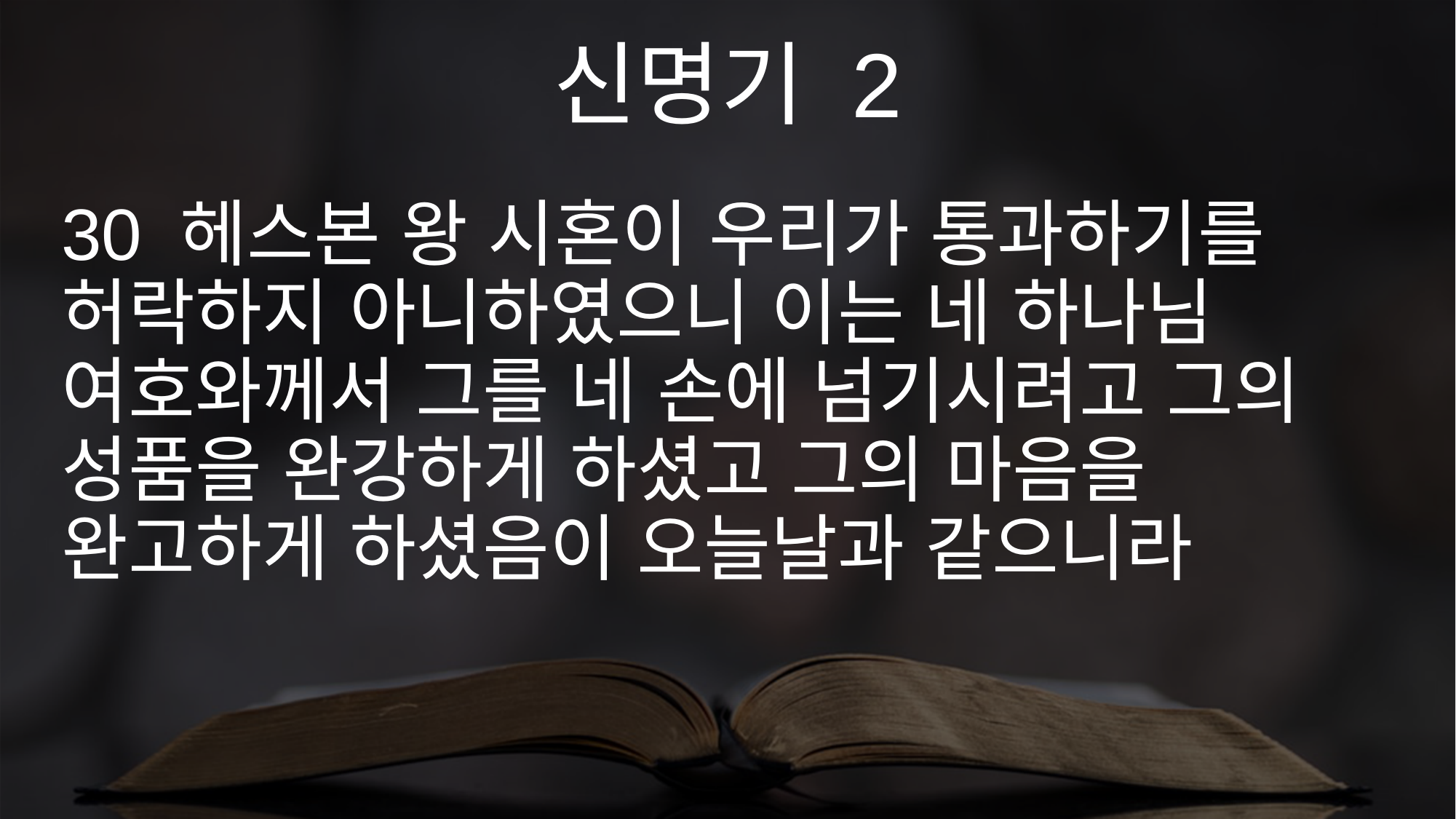

신명기 2
30 헤스본 왕 시혼이 우리가 통과하기를 허락하지 아니하였으니 이는 네 하나님 여호와께서 그를 네 손에 넘기시려고 그의 성품을 완강하게 하셨고 그의 마음을 완고하게 하셨음이 오늘날과 같으니라